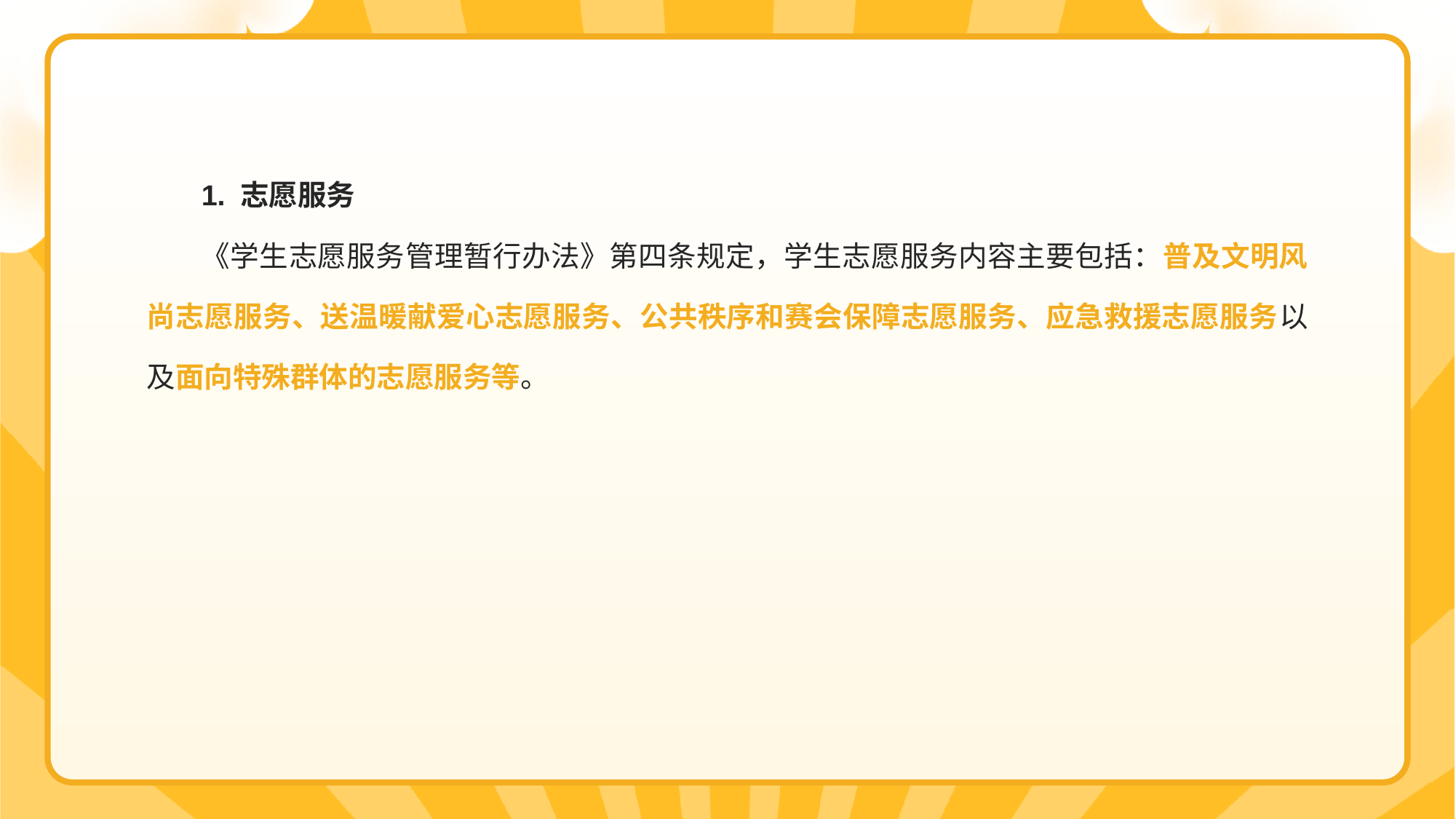

1. 志愿服务
《学生志愿服务管理暂行办法》第四条规定，学生志愿服务内容主要包括：普及文明风尚志愿服务、送温暖献爱心志愿服务、公共秩序和赛会保障志愿服务、应急救援志愿服务以及面向特殊群体的志愿服务等。